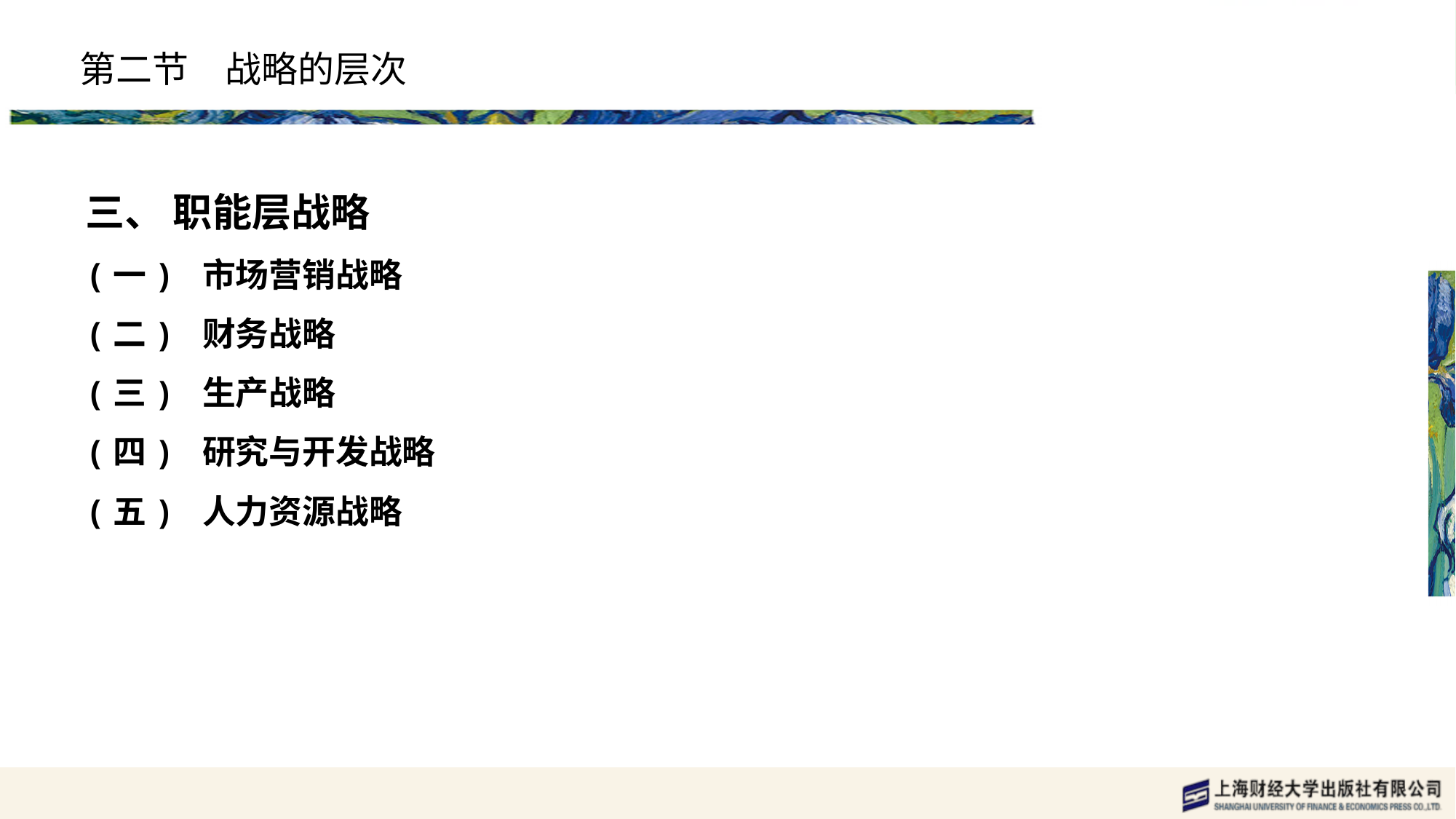

# 第二节　战略的层次
三、 职能层战略
(一) 市场营销战略
(二) 财务战略
(三) 生产战略
(四) 研究与开发战略
(五) 人力资源战略